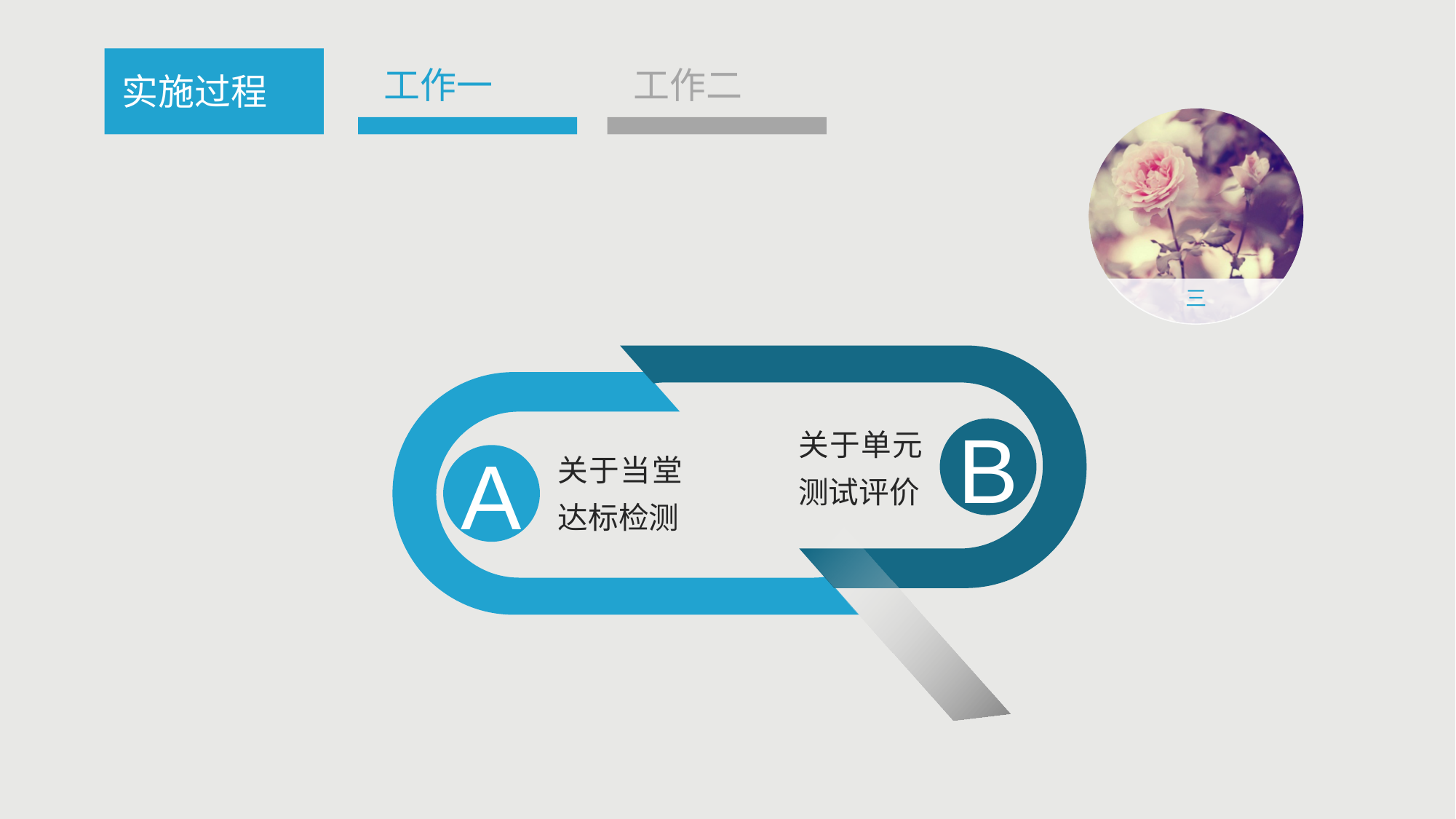

工作一

工作二
实施过程

三

关于单元测试评价
B
关于当堂达标检测
A